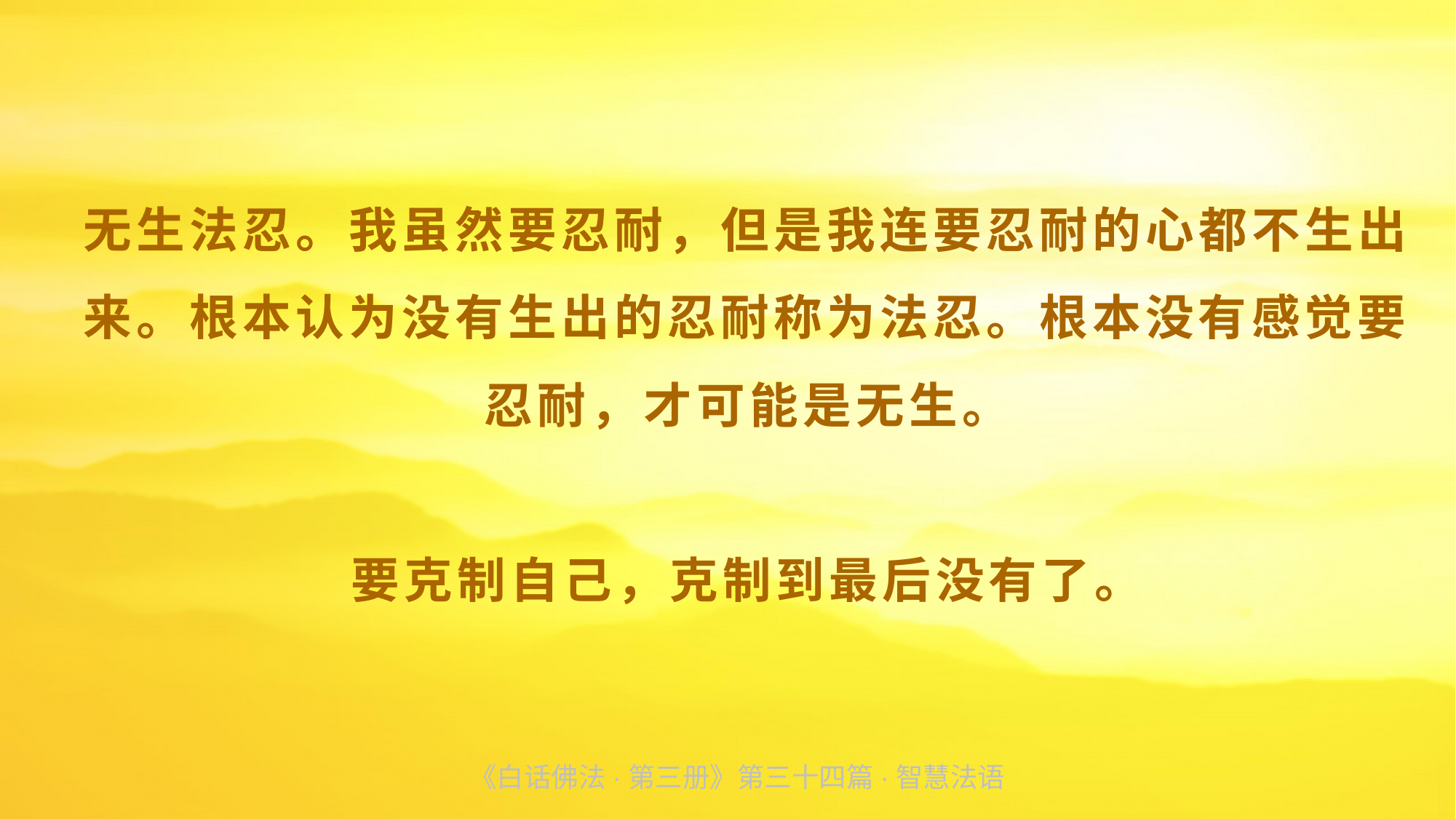

无生法忍。我虽然要忍耐，但是我连要忍耐的心都不生出来。根本认为没有生出的忍耐称为法忍。根本没有感觉要忍耐，才可能是无生。

要克制自己，克制到最后没有了。
  《白话佛法·第三册》第三十四篇·智慧法语